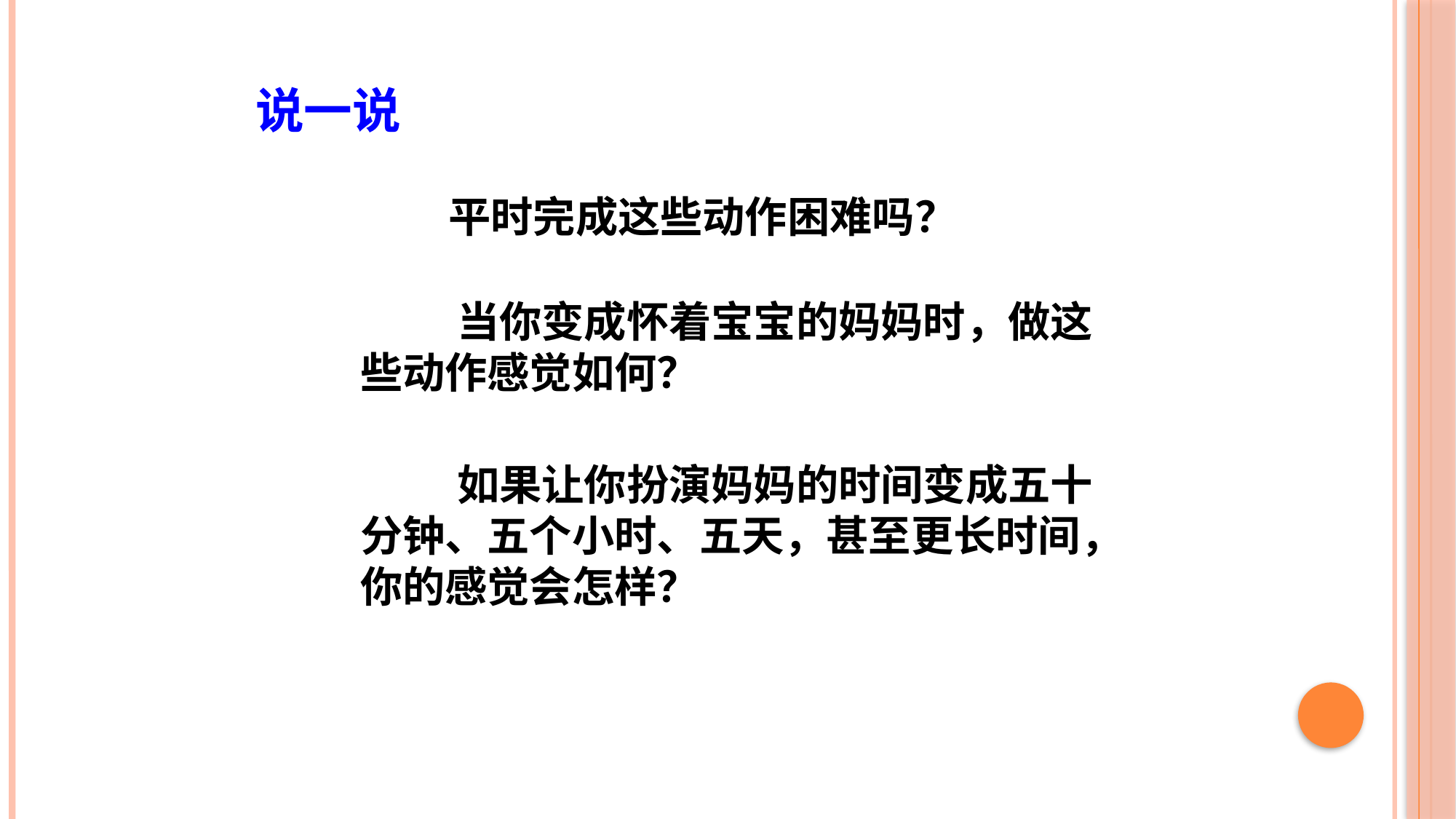

说一说
平时完成这些动作困难吗？
         当你变成怀着宝宝的妈妈时，做这些动作感觉如何？
         如果让你扮演妈妈的时间变成五十分钟、五个小时、五天，甚至更长时间，你的感觉会怎样？